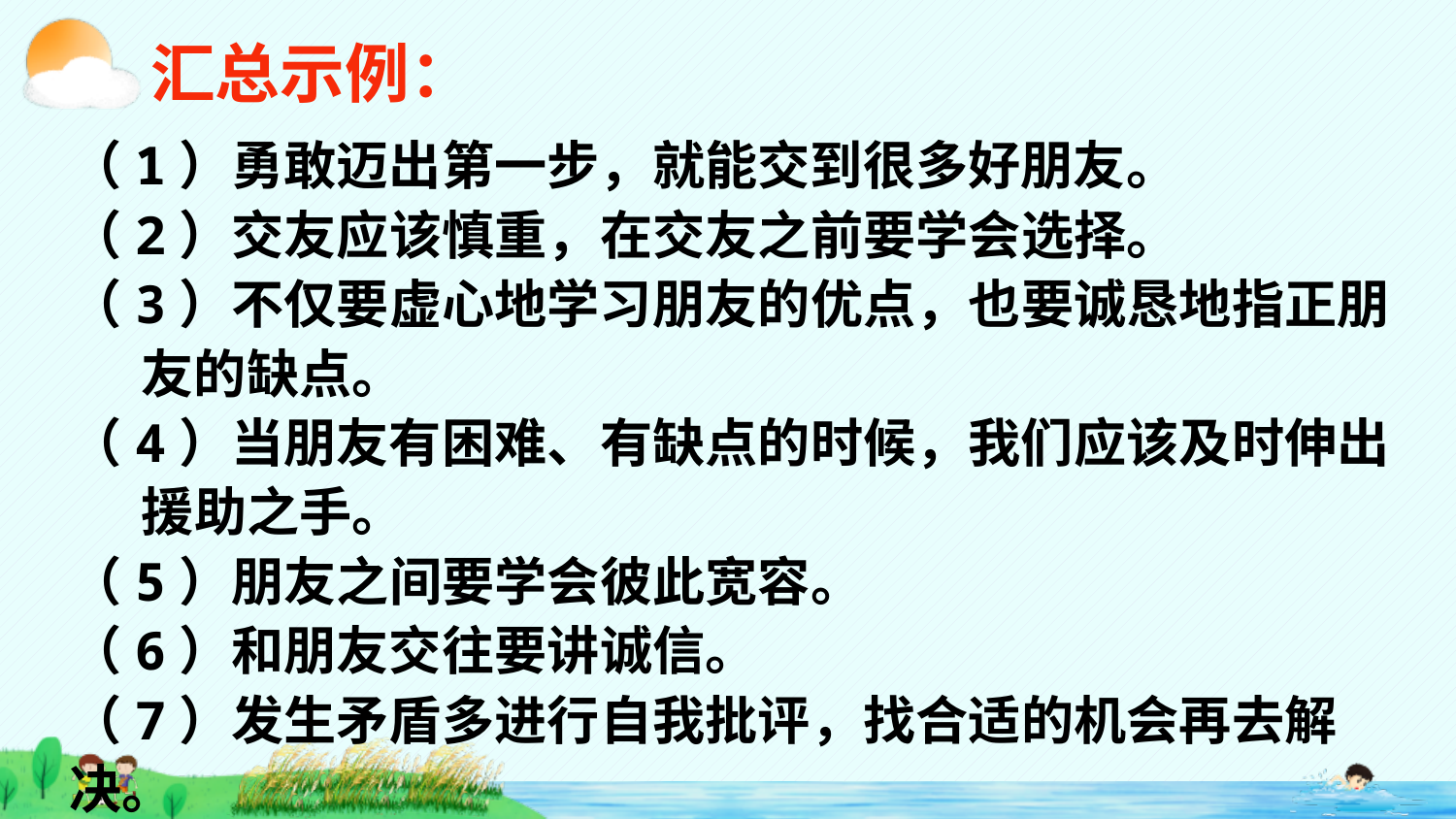

汇总示例：
（1）勇敢迈出第一步，就能交到很多好朋友。
（2）交友应该慎重，在交友之前要学会选择。
（3）不仅要虚心地学习朋友的优点，也要诚恳地指正朋
     友的缺点。
（4）当朋友有困难、有缺点的时候，我们应该及时伸出
     援助之手。
（5）朋友之间要学会彼此宽容。
（6）和朋友交往要讲诚信。
（7）发生矛盾多进行自我批评，找合适的机会再去解决。